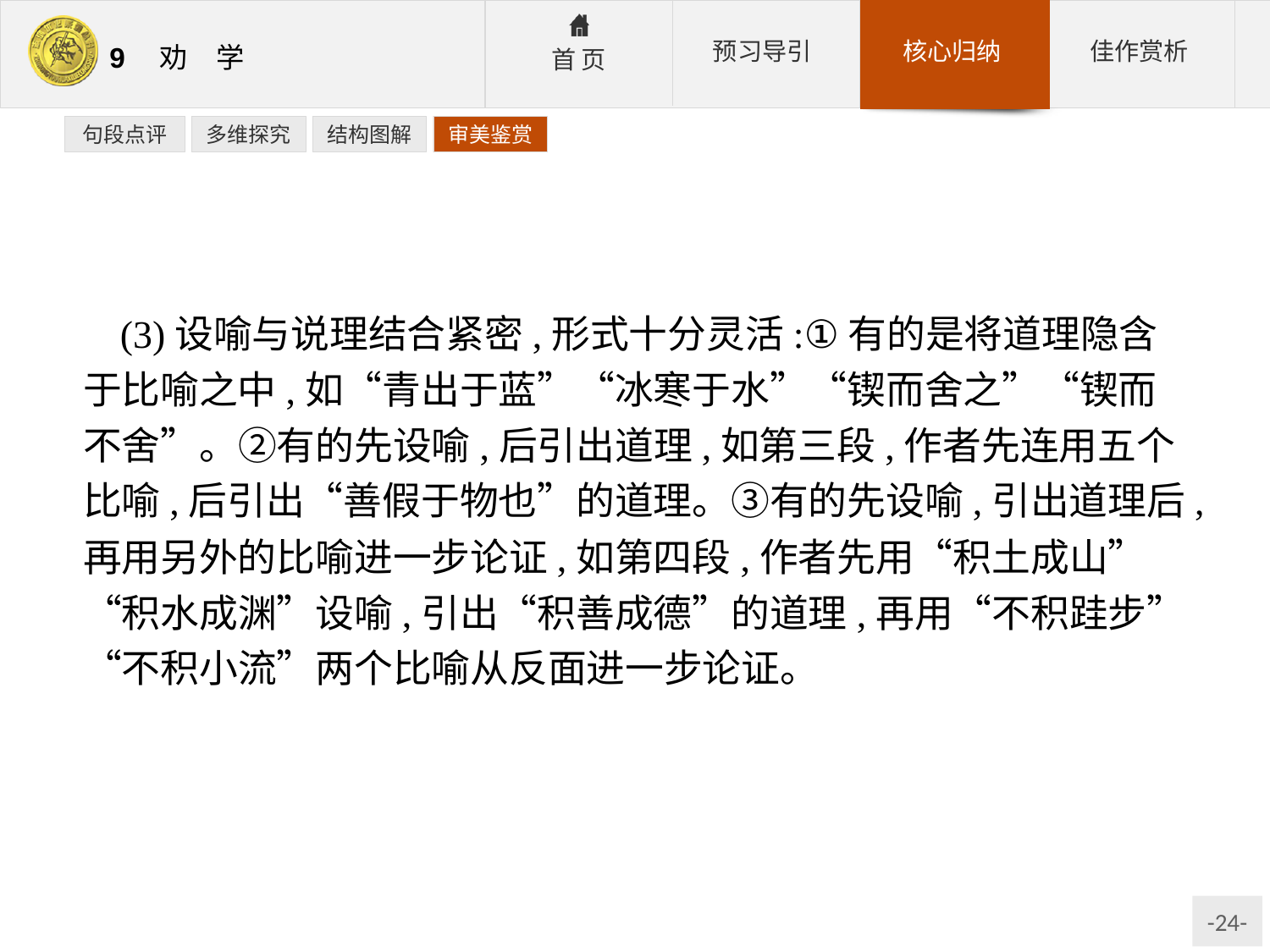

句段点评
多维探究
结构图解
审美鉴赏
(3)设喻与说理结合紧密,形式十分灵活:①有的是将道理隐含于比喻之中,如“青出于蓝”“冰寒于水”“锲而舍之”“锲而不舍”。②有的先设喻,后引出道理,如第三段,作者先连用五个比喻,后引出“善假于物也”的道理。③有的先设喻,引出道理后,再用另外的比喻进一步论证,如第四段,作者先用“积土成山”“积水成渊”设喻,引出“积善成德”的道理,再用“不积跬步”“不积小流”两个比喻从反面进一步论证。